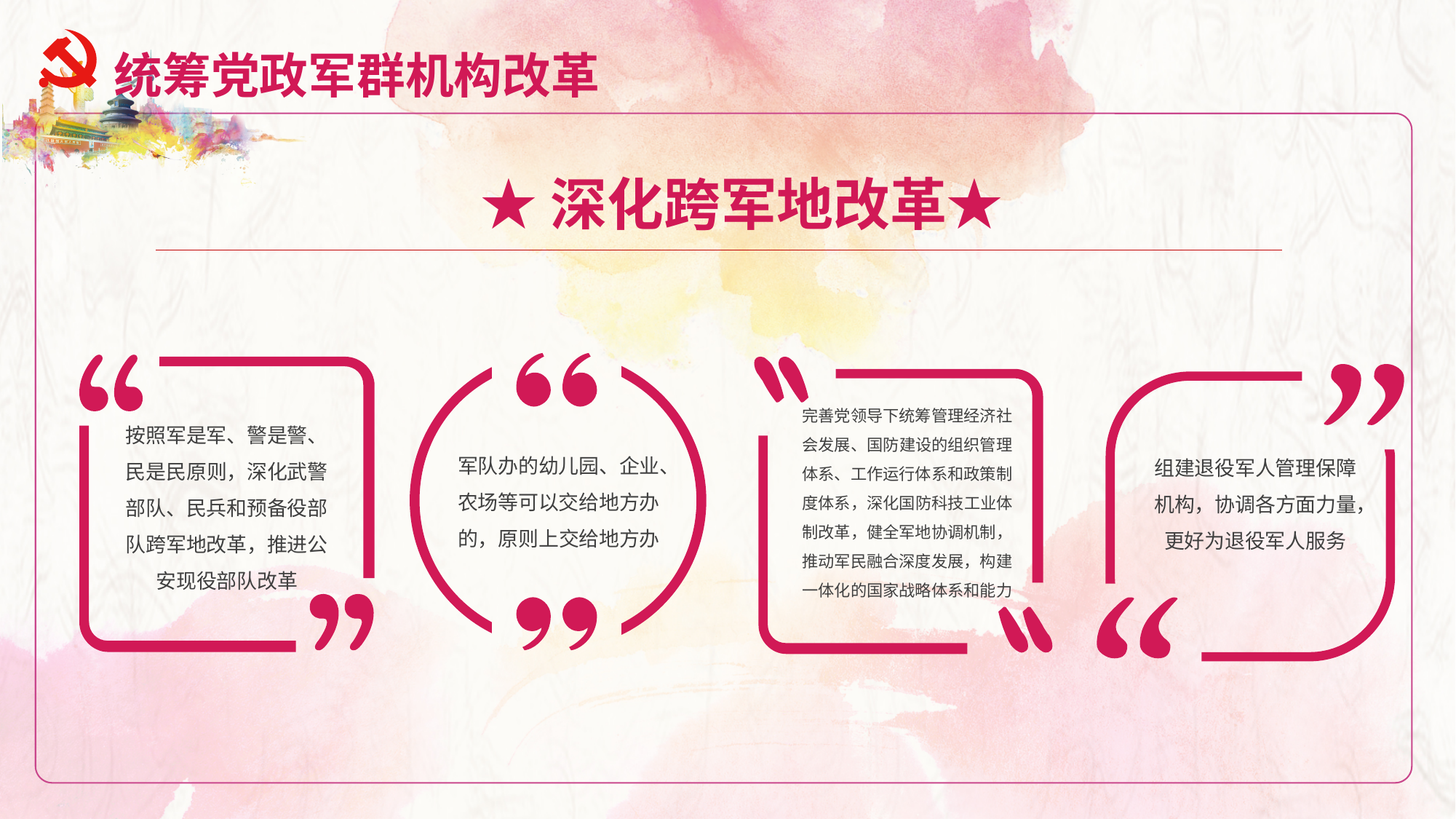

统筹党政军群机构改革
★深化跨军地改革★

完善党领导下统筹管理经济社会发展、国防建设的组织管理体系、工作运行体系和政策制度体系，深化国防科技工业体制改革，健全军地协调机制，推动军民融合深度发展，构建一体化的国家战略体系和能力
按照军是军、警是警、民是民原则，深化武警部队、民兵和预备役部队跨军地改革，推进公安现役部队改革
军队办的幼儿园、企业、农场等可以交给地方办的，原则上交给地方办
组建退役军人管理保障机构，协调各方面力量，更好为退役军人服务